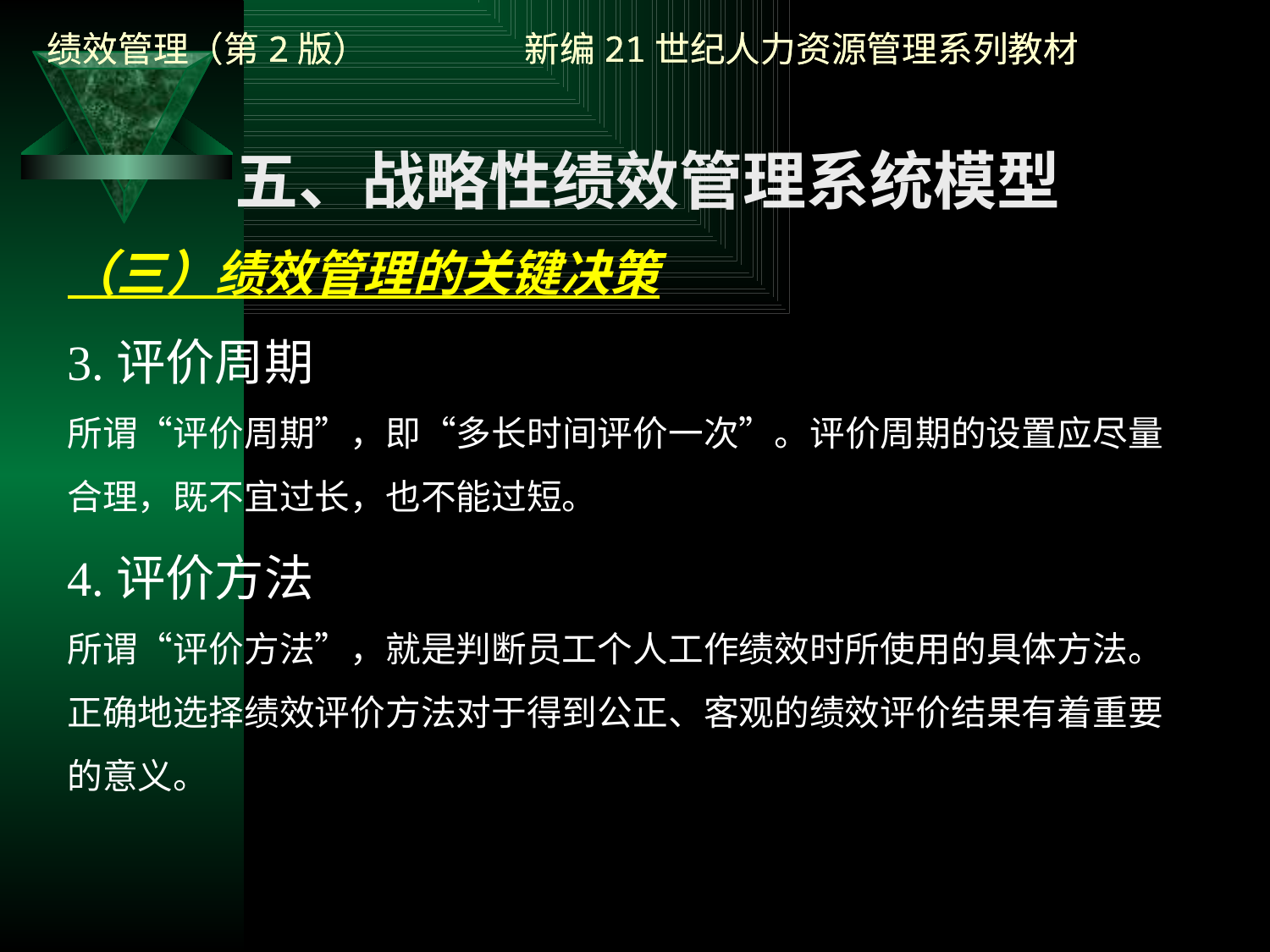

五、战略性绩效管理系统模型
（三）绩效管理的关键决策
3.评价周期
所谓“评价周期”，即“多长时间评价一次”。评价周期的设置应尽量合理，既不宜过长，也不能过短。
4.评价方法
所谓“评价方法”，就是判断员工个人工作绩效时所使用的具体方法。正确地选择绩效评价方法对于得到公正、客观的绩效评价结果有着重要的意义。